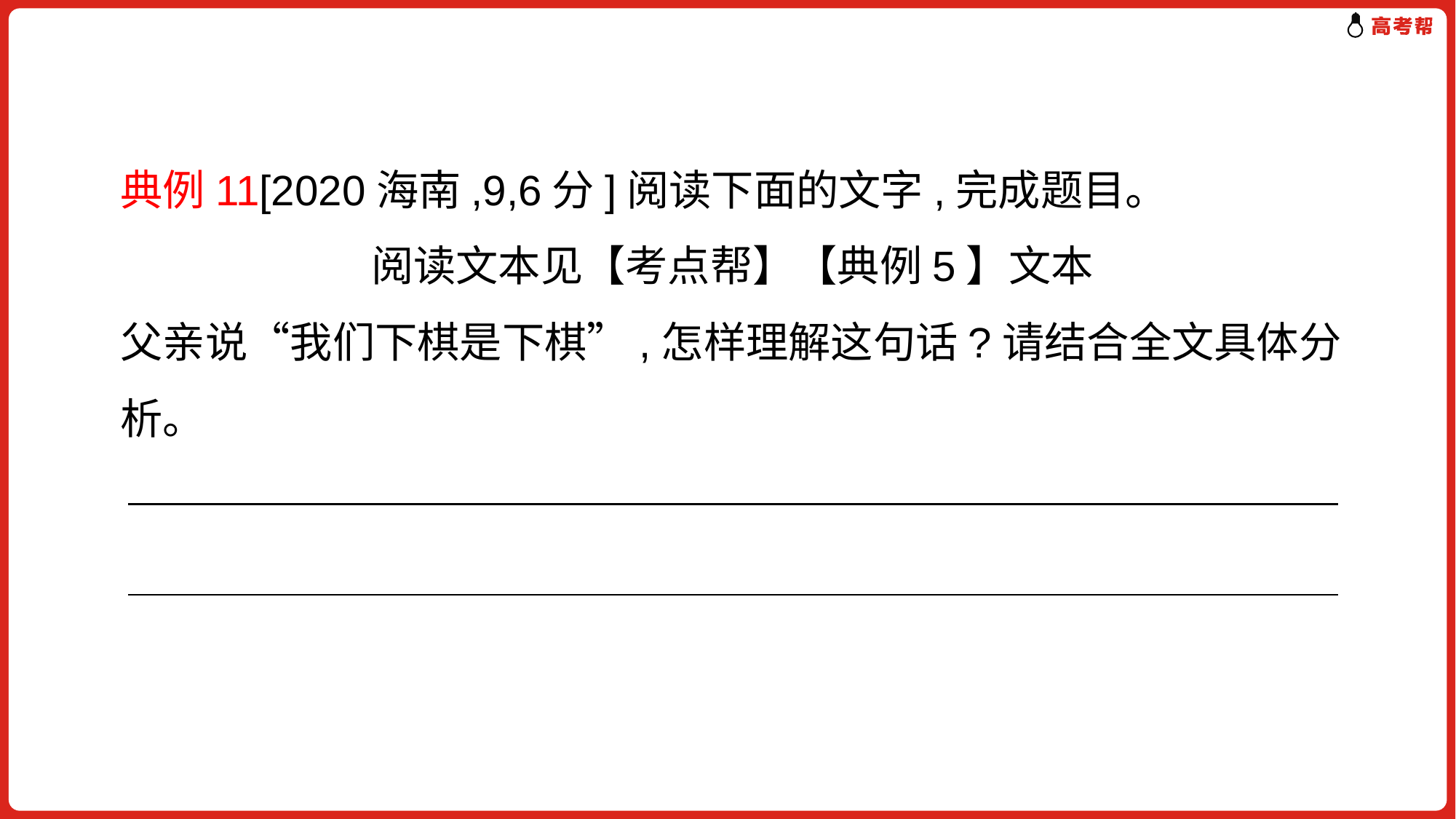

典例11[2020海南,9,6分]阅读下面的文字,完成题目。
阅读文本见【考点帮】【典例5】文本
父亲说“我们下棋是下棋”,怎样理解这句话?请结合全文具体分析。